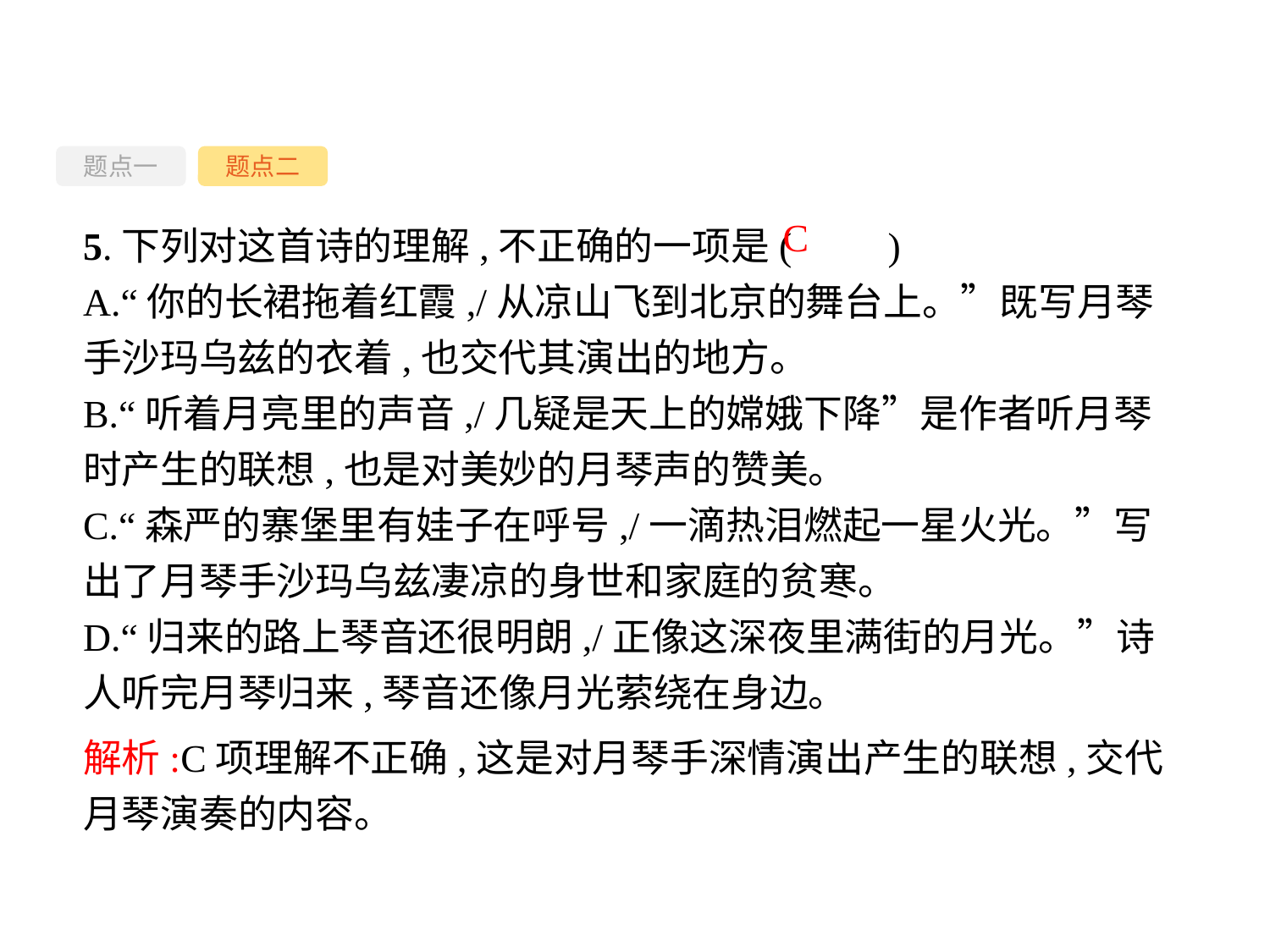

题点一
题点二
5.下列对这首诗的理解,不正确的一项是(　　)
A.“你的长裙拖着红霞,/从凉山飞到北京的舞台上。”既写月琴手沙玛乌兹的衣着,也交代其演出的地方。
B.“听着月亮里的声音,/几疑是天上的嫦娥下降”是作者听月琴时产生的联想,也是对美妙的月琴声的赞美。
C.“森严的寨堡里有娃子在呼号,/一滴热泪燃起一星火光。”写出了月琴手沙玛乌兹凄凉的身世和家庭的贫寒。
D.“归来的路上琴音还很明朗,/正像这深夜里满街的月光。”诗人听完月琴归来,琴音还像月光萦绕在身边。
C
解析:C项理解不正确,这是对月琴手深情演出产生的联想,交代月琴演奏的内容。
-51-